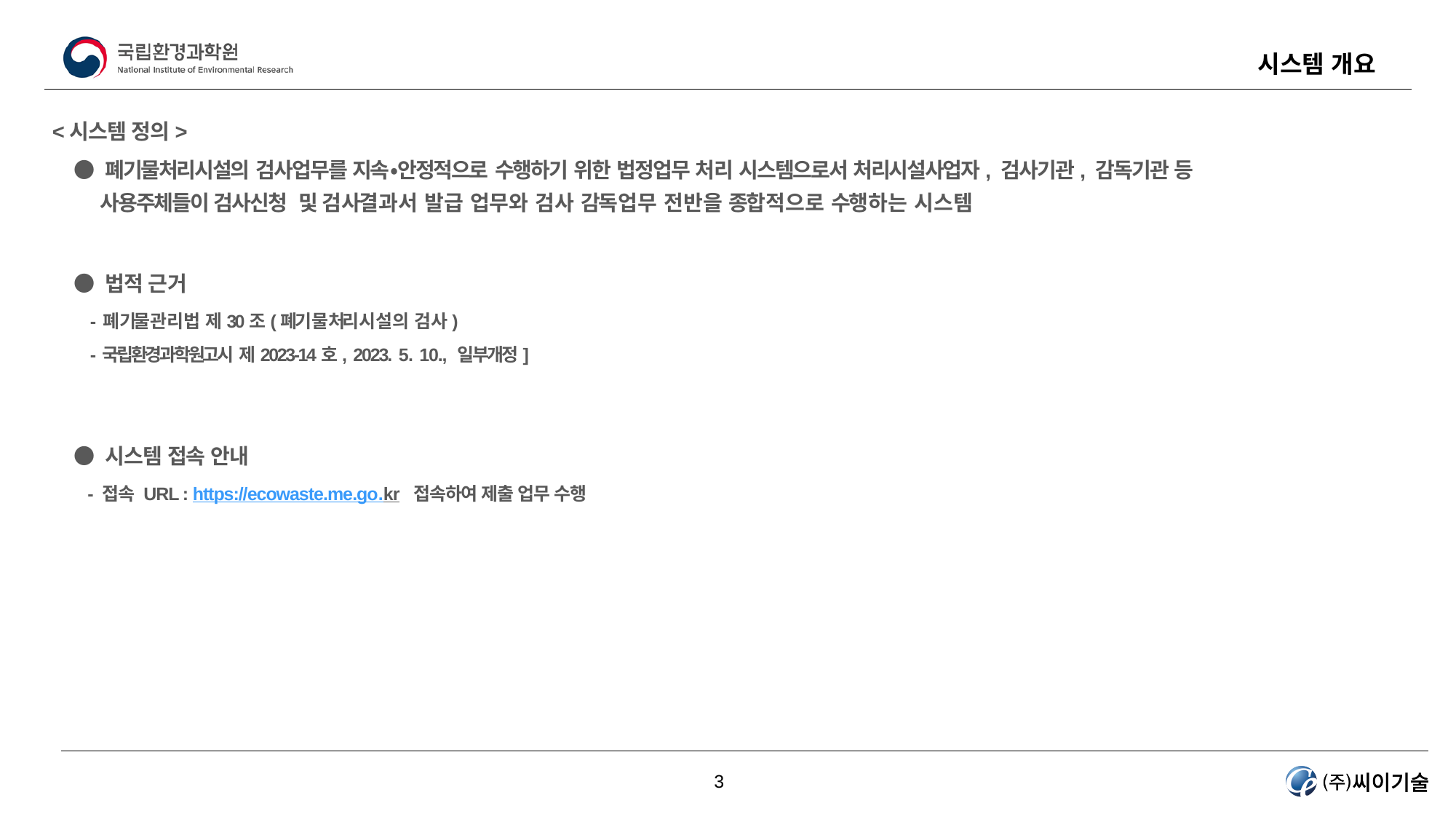

시스템 개요
<시스템 정의>
● 폐기물처리시설의 검사업무를 지속‧안정적으로 수행하기 위한 법정업무 처리 시스템으로서 처리시설사업자, 검사기관, 감독기관 등
    사용주체들이 검사신청  및 검사결과서 발급 업무와 검사 감독업무 전반을 종합적으로 수행하는 시스템
● 법적 근거
- 폐기물관리법 제30조(폐기물처리시설의 검사)
-국립환경과학원고시 제2023-14호, 2023. 5. 10., 일부개정]
● 시스템 접속 안내
   - 접속 URL : https://ecowaste.me.go.kr  접속하여 제출 업무 수행

3